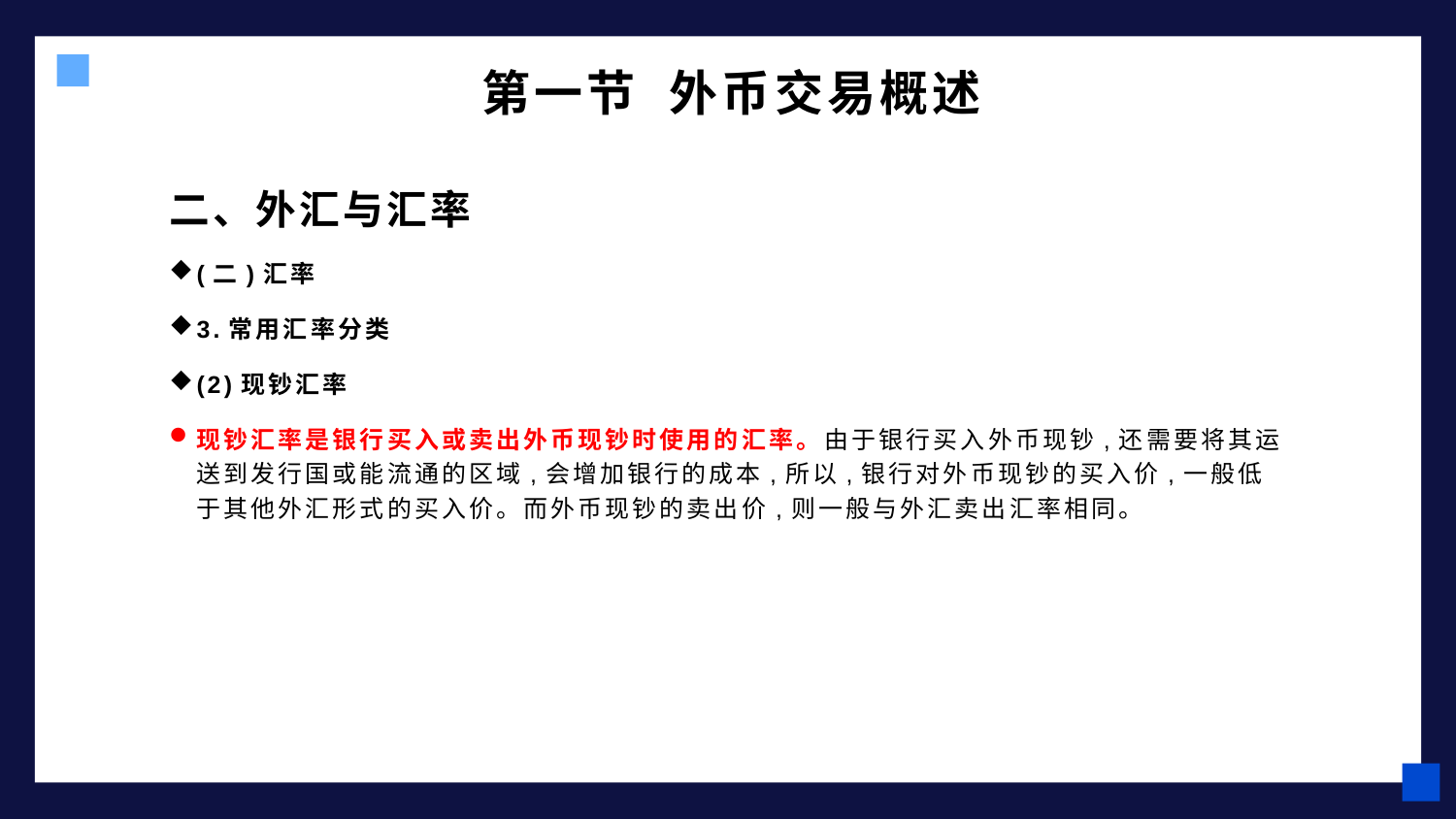

# 第一节  外币交易概述
二、外汇与汇率
(二)汇率
3.常用汇率分类
(2)现钞汇率
现钞汇率是银行买入或卖出外币现钞时使用的汇率。由于银行买入外币现钞,还需要将其运送到发行国或能流通的区域,会增加银行的成本,所以,银行对外币现钞的买入价,一般低于其他外汇形式的买入价。而外币现钞的卖出价,则一般与外汇卖出汇率相同。